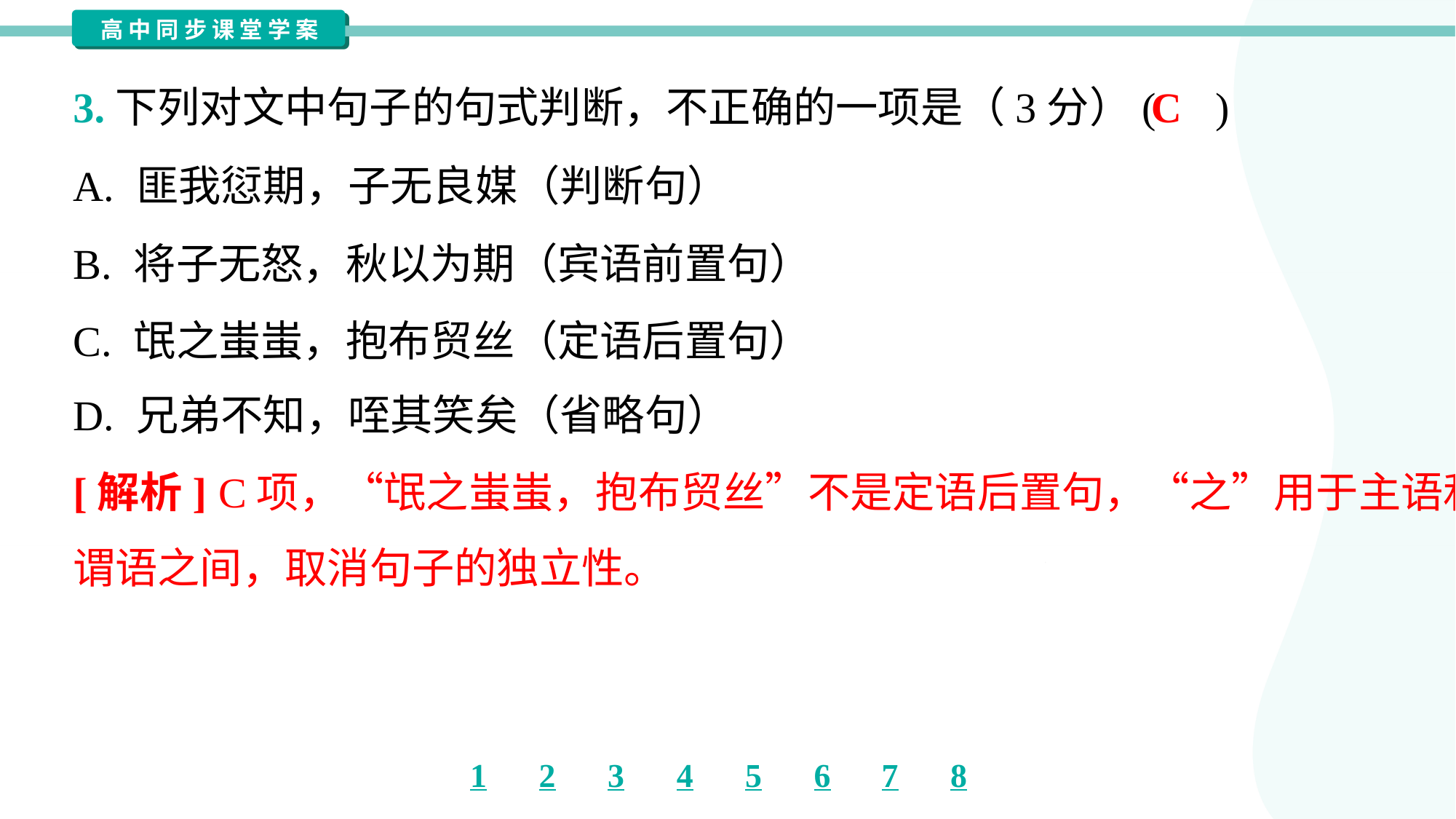

C
3.下列对文中句子的句式判断，不正确的一项是（3分）(     )
A. 匪我愆期，子无良媒（判断句）
B. 将子无怒，秋以为期（宾语前置句）
C. 氓之蚩蚩，抱布贸丝（定语后置句）
D. 兄弟不知，咥其笑矣（省略句）
[解析] C项，“氓之蚩蚩，抱布贸丝”不是定语后置句，“之”用于主语和
谓语之间，取消句子的独立性。